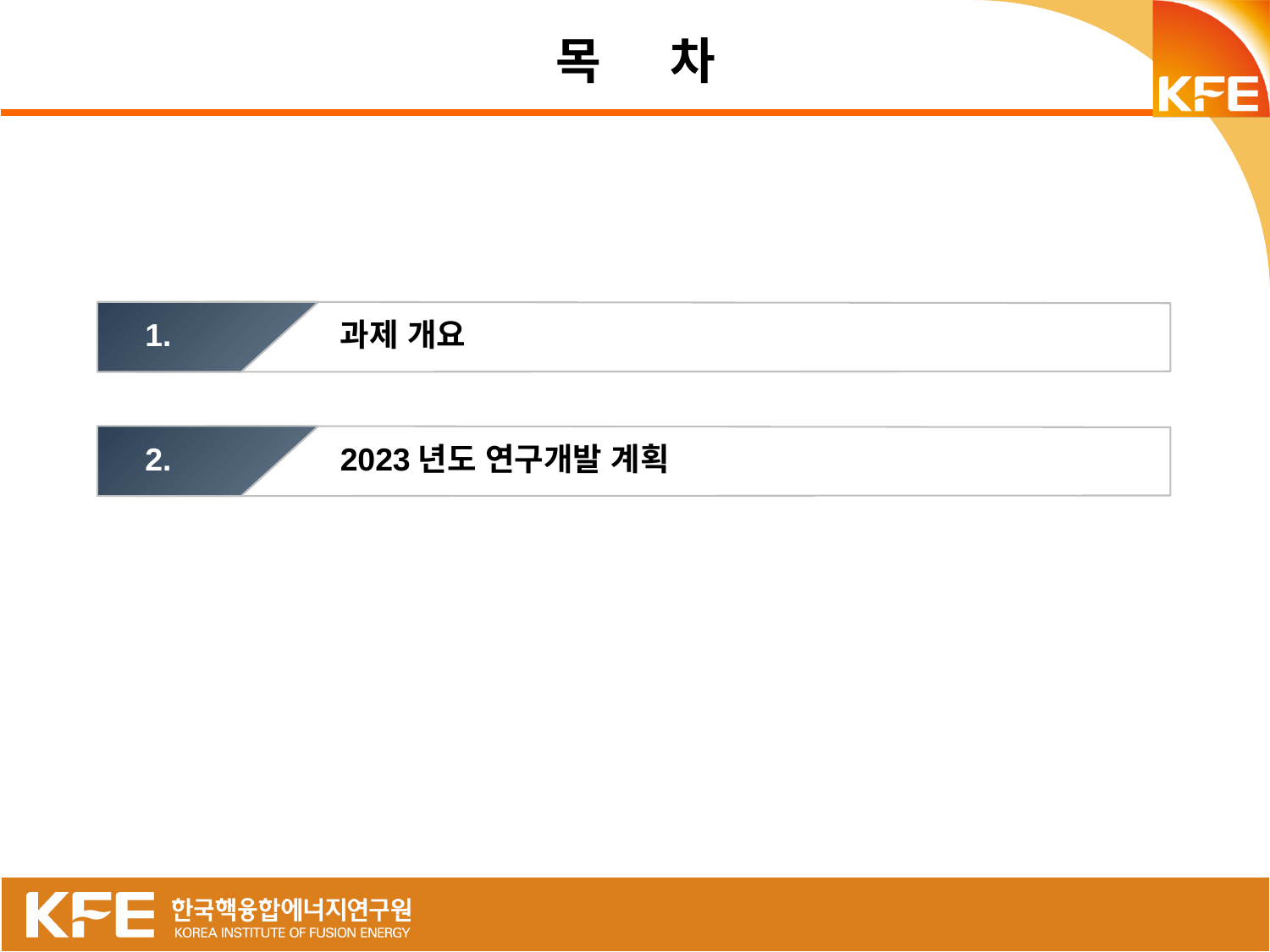

목     차
과제 개요
    1.
2023년도 연구개발 계획
    2.